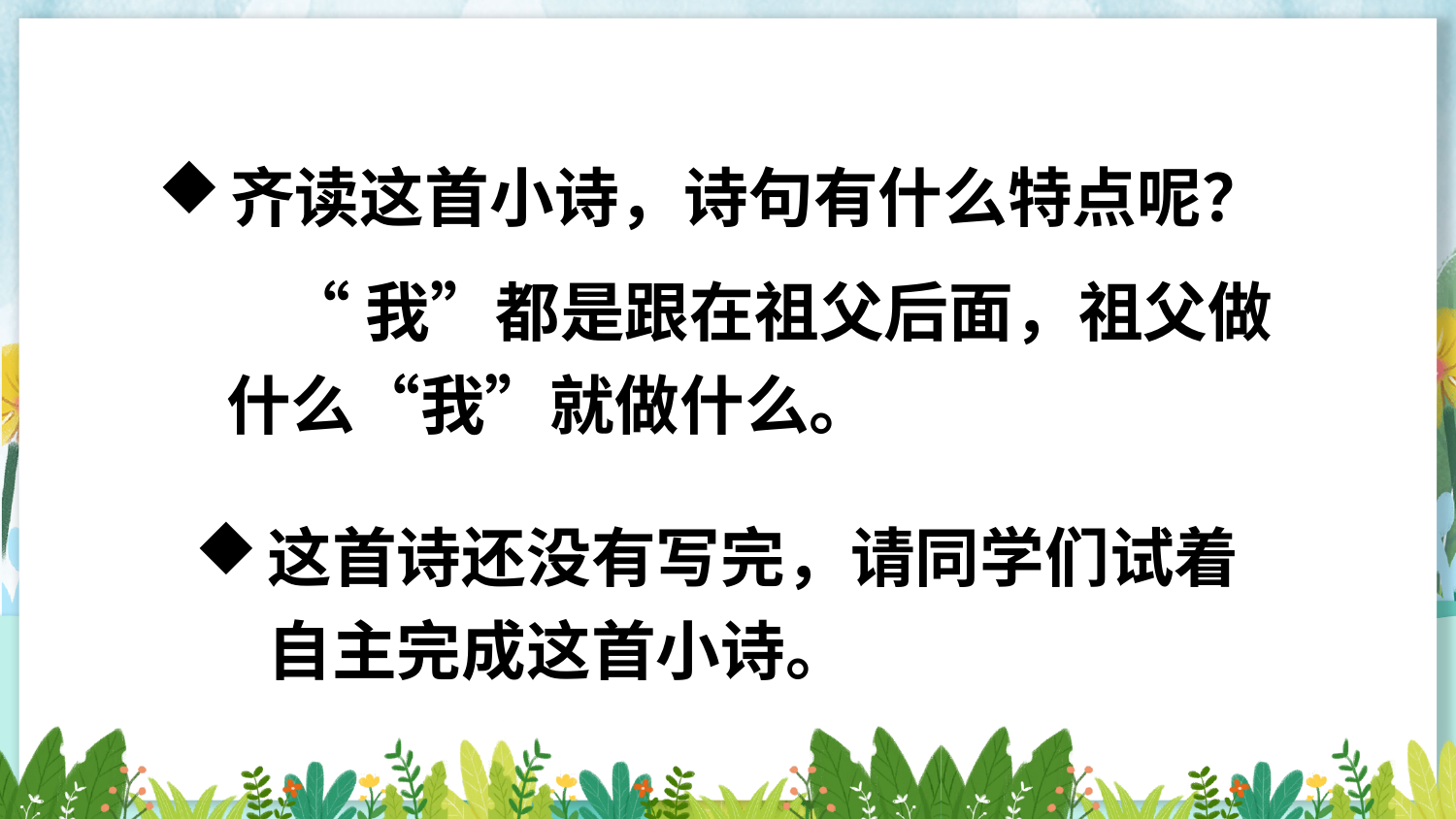

齐读这首小诗，诗句有什么特点呢？
    “我”都是跟在祖父后面，祖父做什么“我”就做什么。
这首诗还没有写完，请同学们试着自主完成这首小诗。